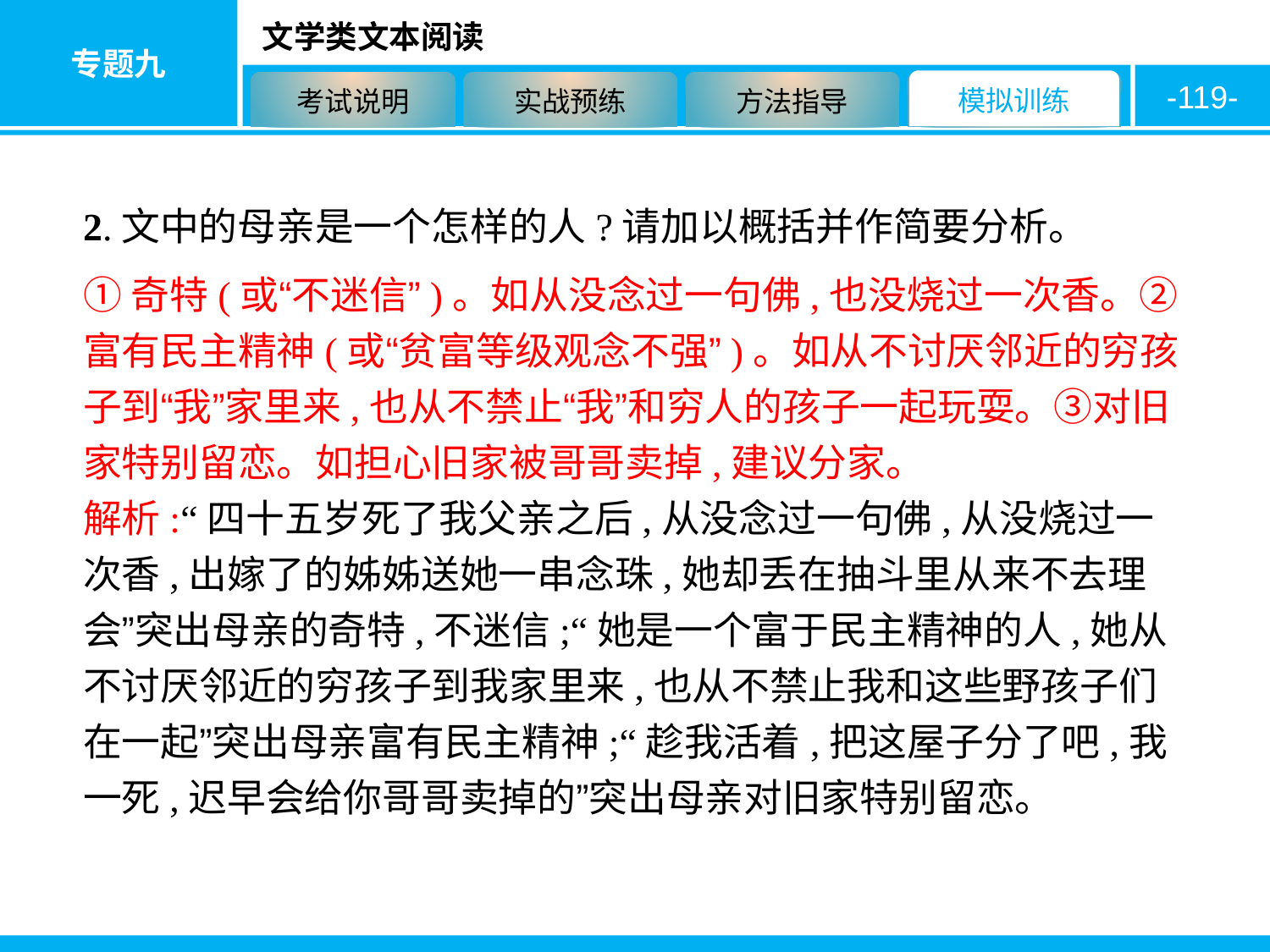

-119-
2.文中的母亲是一个怎样的人?请加以概括并作简要分析。
①奇特(或“不迷信”)。如从没念过一句佛,也没烧过一次香。②富有民主精神(或“贫富等级观念不强”)。如从不讨厌邻近的穷孩子到“我”家里来,也从不禁止“我”和穷人的孩子一起玩耍。③对旧家特别留恋。如担心旧家被哥哥卖掉,建议分家。
解析:“四十五岁死了我父亲之后,从没念过一句佛,从没烧过一次香,出嫁了的姊姊送她一串念珠,她却丢在抽斗里从来不去理会”突出母亲的奇特,不迷信;“她是一个富于民主精神的人,她从不讨厌邻近的穷孩子到我家里来,也从不禁止我和这些野孩子们在一起”突出母亲富有民主精神;“趁我活着,把这屋子分了吧,我一死,迟早会给你哥哥卖掉的”突出母亲对旧家特别留恋。